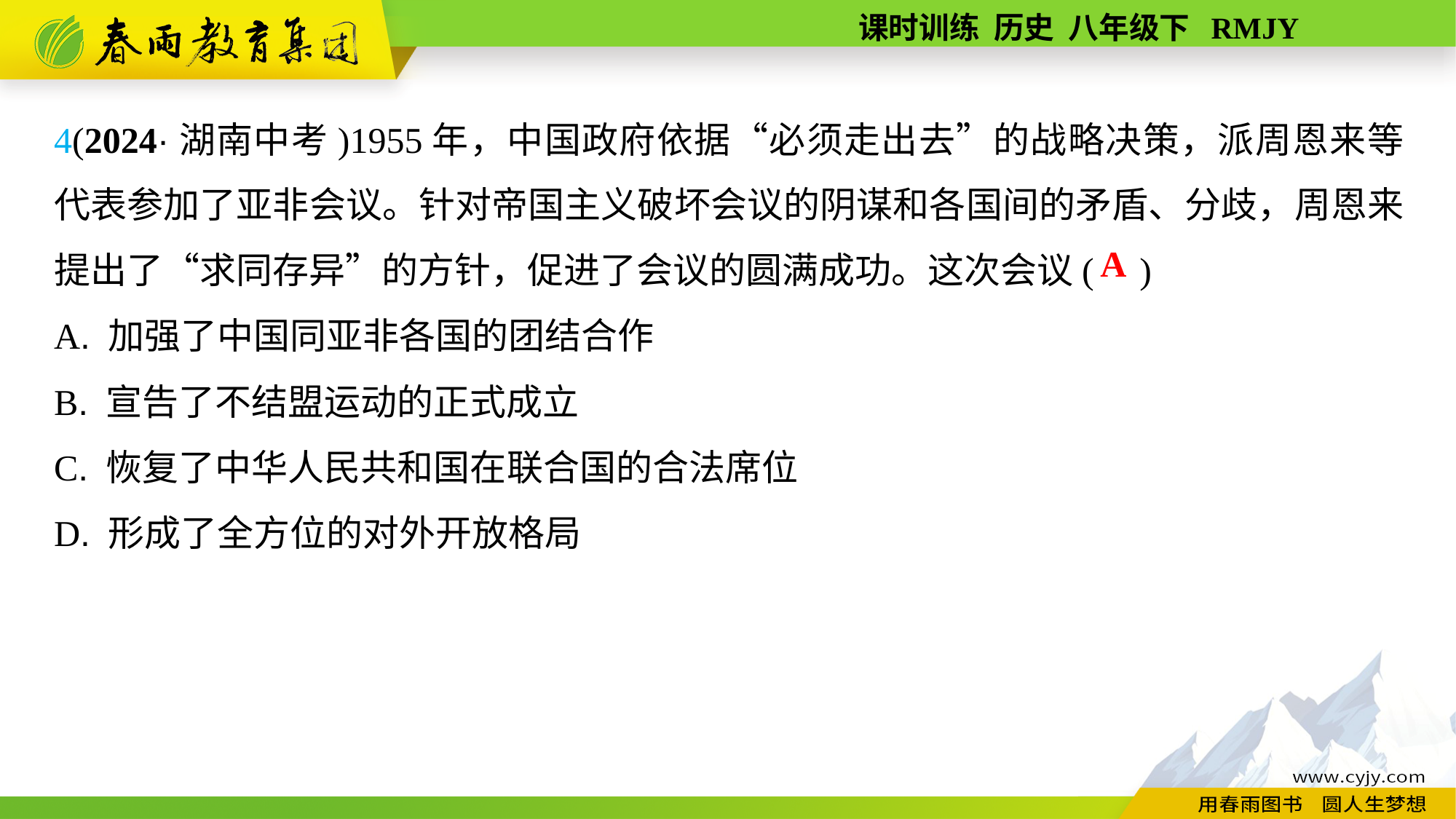

4(2024·湖南中考)1955年，中国政府依据“必须走出去”的战略决策，派周恩来等代表参加了亚非会议。针对帝国主义破坏会议的阴谋和各国间的矛盾、分歧，周恩来提出了“求同存异”的方针，促进了会议的圆满成功。这次会议(     )
A. 加强了中国同亚非各国的团结合作
B. 宣告了不结盟运动的正式成立
C. 恢复了中华人民共和国在联合国的合法席位
D. 形成了全方位的对外开放格局
A